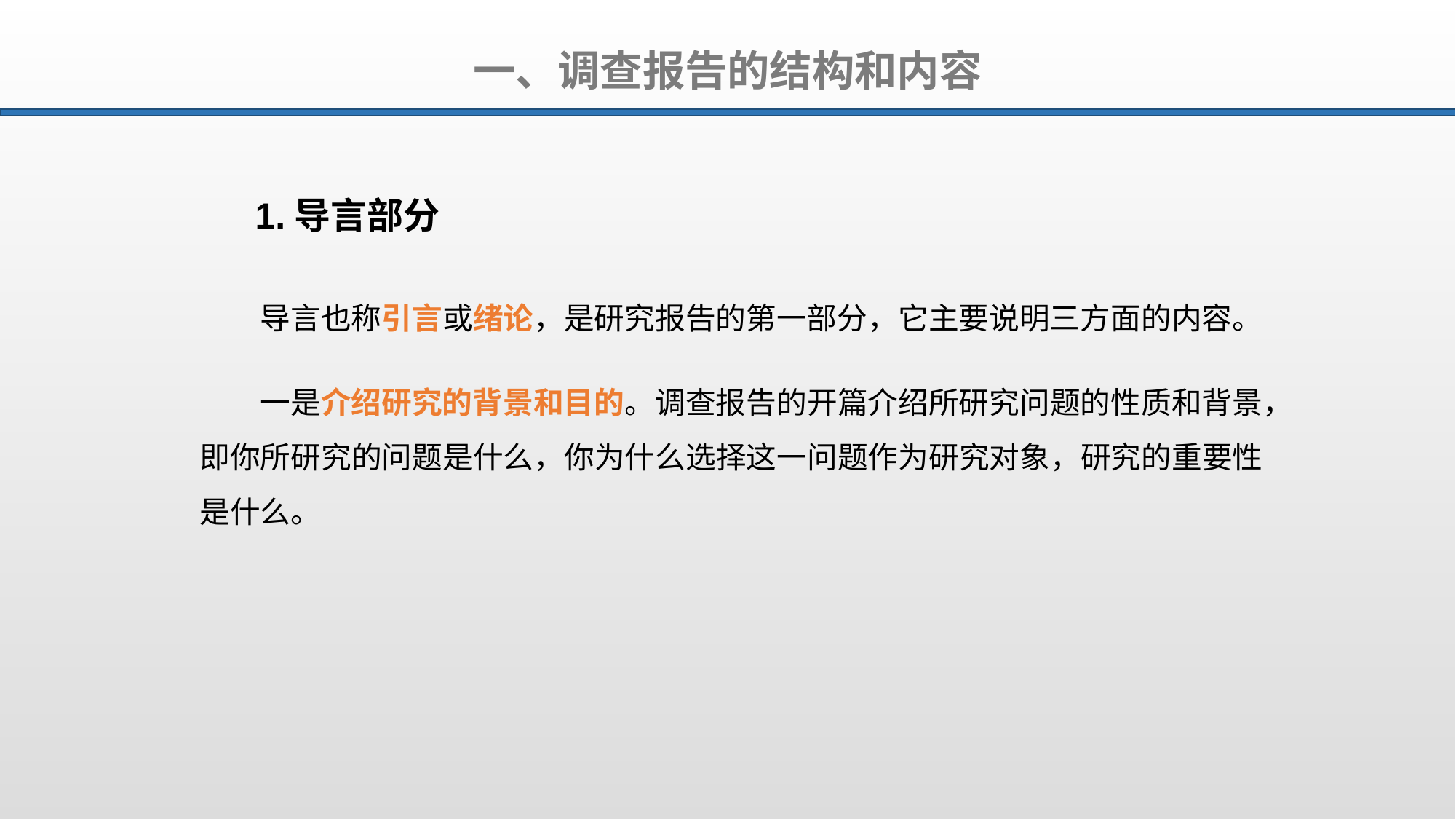

一、调查报告的结构和内容

1.导言部分
导言也称引言或绪论，是研究报告的第一部分，它主要说明三方面的内容。
一是介绍研究的背景和目的。调查报告的开篇介绍所研究问题的性质和背景，即你所研究的问题是什么，你为什么选择这一问题作为研究对象，研究的重要性是什么。